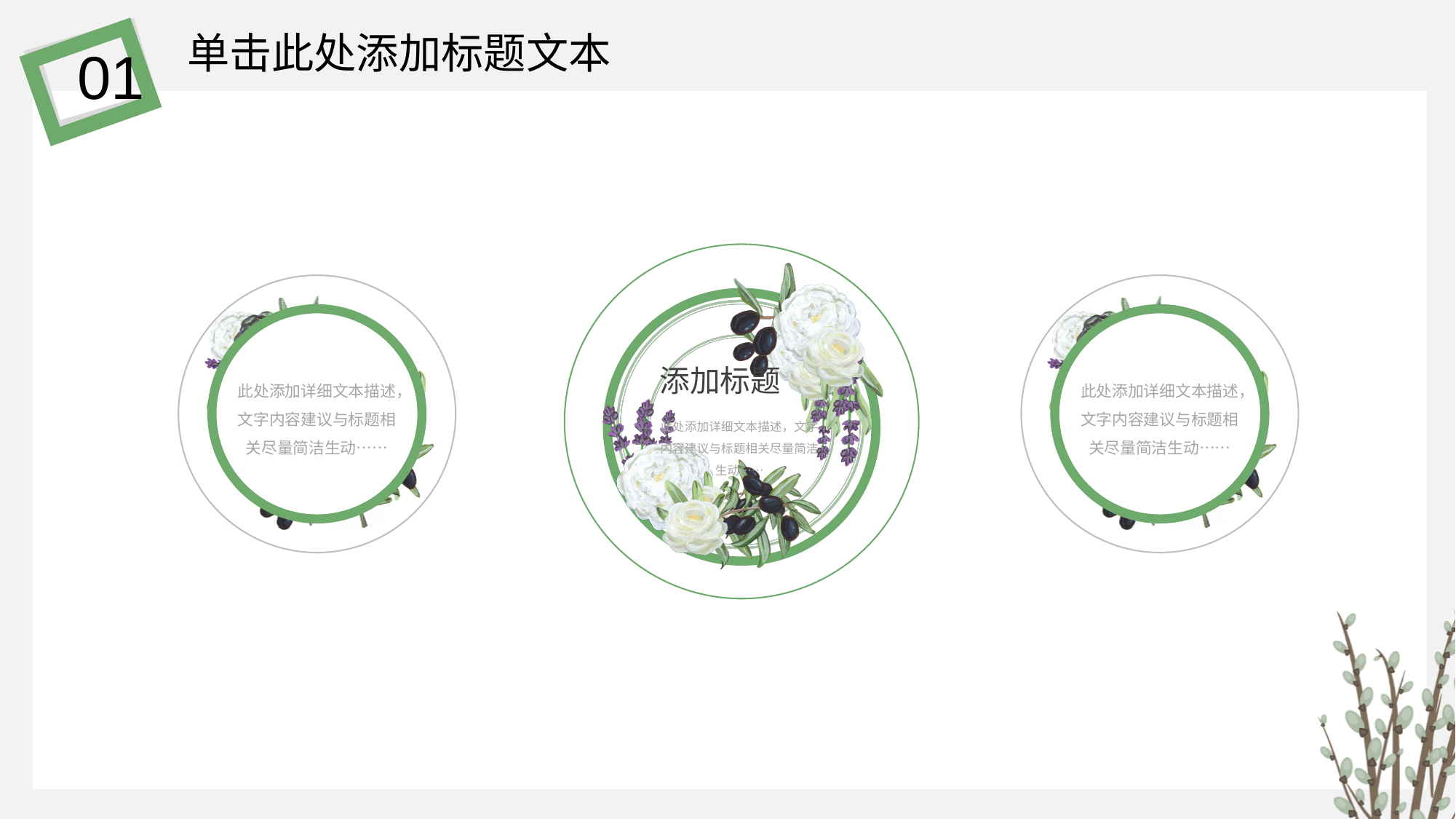

单击此处添加标题文本
01

添加标题
此处添加详细文本描述，文字内容建议与标题相关尽量简洁生动……
此处添加详细文本描述，文字内容建议与标题相关尽量简洁生动……
此处添加详细文本描述，文字内容建议与标题相关尽量简洁生动……
PPT模板 http://www.1ppt.com/moban/